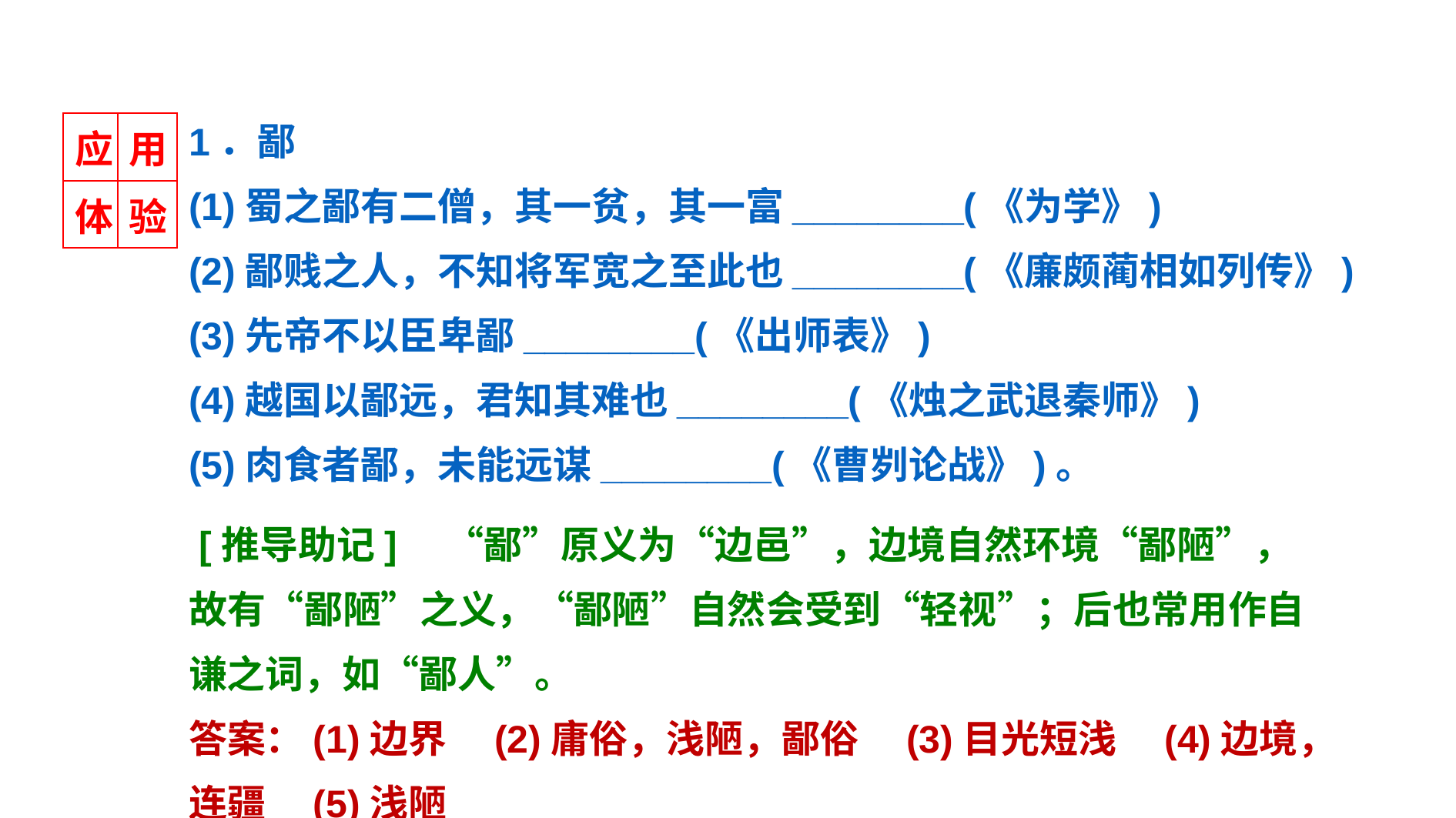

1．鄙
(1)蜀之鄙有二僧，其一贫，其一富________(《为学》)
(2)鄙贱之人，不知将军宽之至此也________(《廉颇蔺相如列传》)
(3)先帝不以臣卑鄙________(《出师表》)
(4)越国以鄙远，君知其难也________(《烛之武退秦师》)
(5)肉食者鄙，未能远谋________(《曹刿论战》)。
| 应 | 用 |
| --- | --- |
| 体 | 验 |

 [推导助记]　“鄙”原义为“边邑”，边境自然环境“鄙陋”，故有“鄙陋”之义，“鄙陋”自然会受到“轻视”；后也常用作自谦之词，如“鄙人”。
答案：(1)边界　(2)庸俗，浅陋，鄙俗　(3)目光短浅　(4)边境，连疆　(5)浅陋